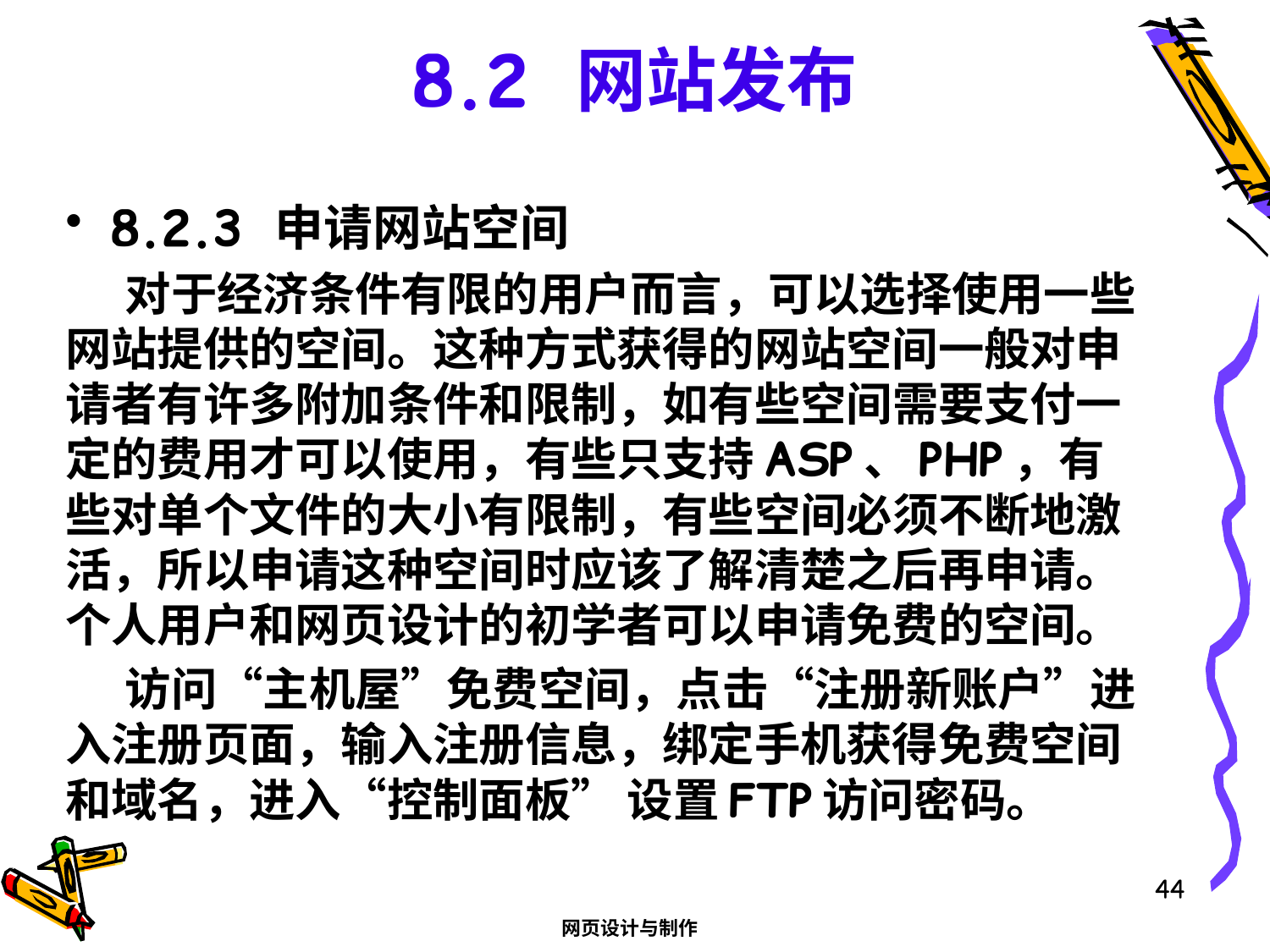

# 8.2 网站发布
8.2.3 申请网站空间
对于经济条件有限的用户而言，可以选择使用一些网站提供的空间。这种方式获得的网站空间一般对申请者有许多附加条件和限制，如有些空间需要支付一定的费用才可以使用，有些只支持ASP、PHP，有些对单个文件的大小有限制，有些空间必须不断地激活，所以申请这种空间时应该了解清楚之后再申请。个人用户和网页设计的初学者可以申请免费的空间。
访问“主机屋”免费空间，点击“注册新账户”进入注册页面，输入注册信息，绑定手机获得免费空间和域名，进入“控制面板” 设置FTP访问密码。

44
网页设计与制作